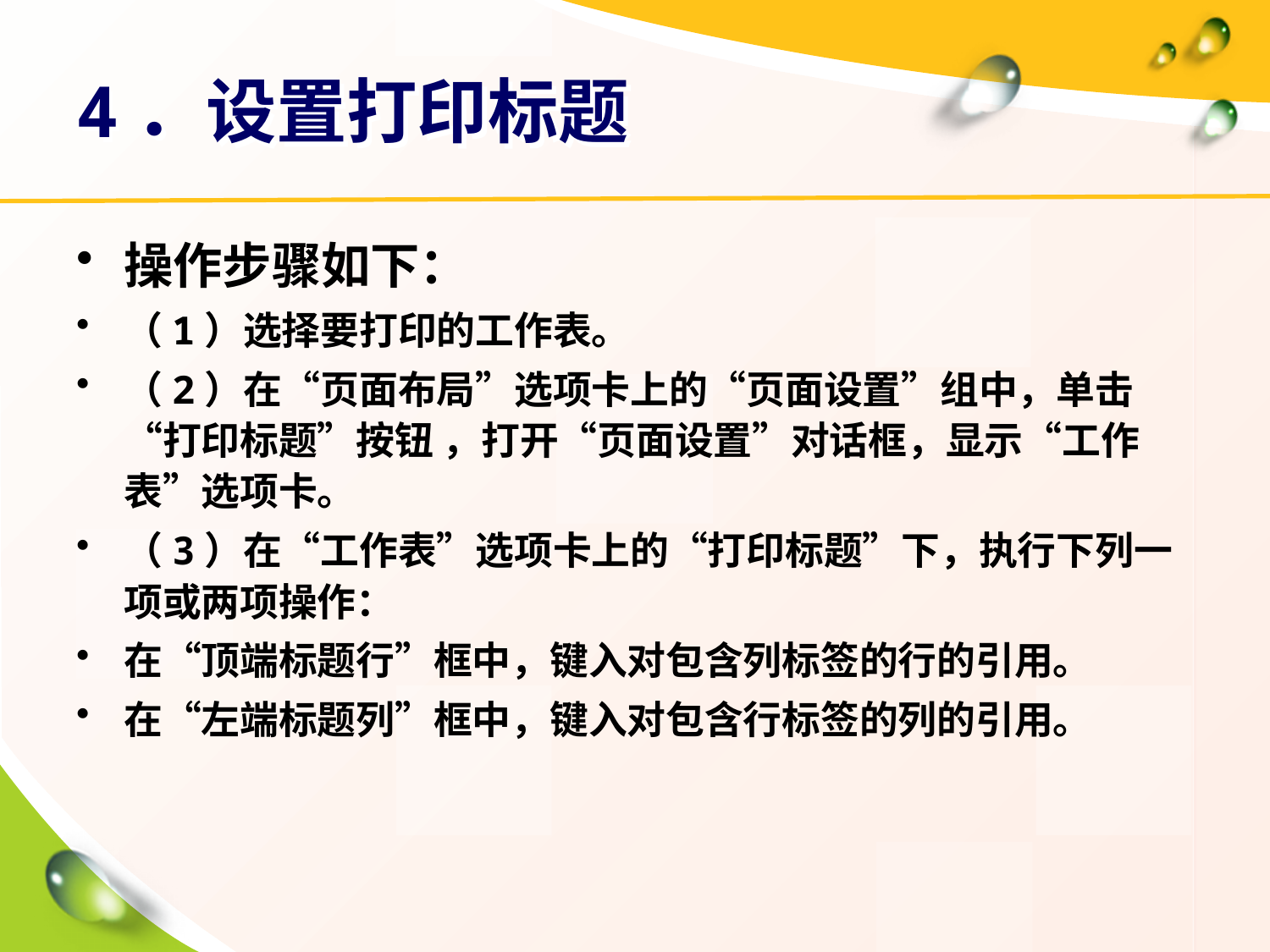

# 4．设置打印标题
操作步骤如下：
（1）选择要打印的工作表。
（2）在“页面布局”选项卡上的“页面设置”组中，单击“打印标题”按钮 ，打开“页面设置”对话框，显示“工作表”选项卡。
（3）在“工作表”选项卡上的“打印标题”下，执行下列一项或两项操作：
在“顶端标题行”框中，键入对包含列标签的行的引用。
在“左端标题列”框中，键入对包含行标签的列的引用。